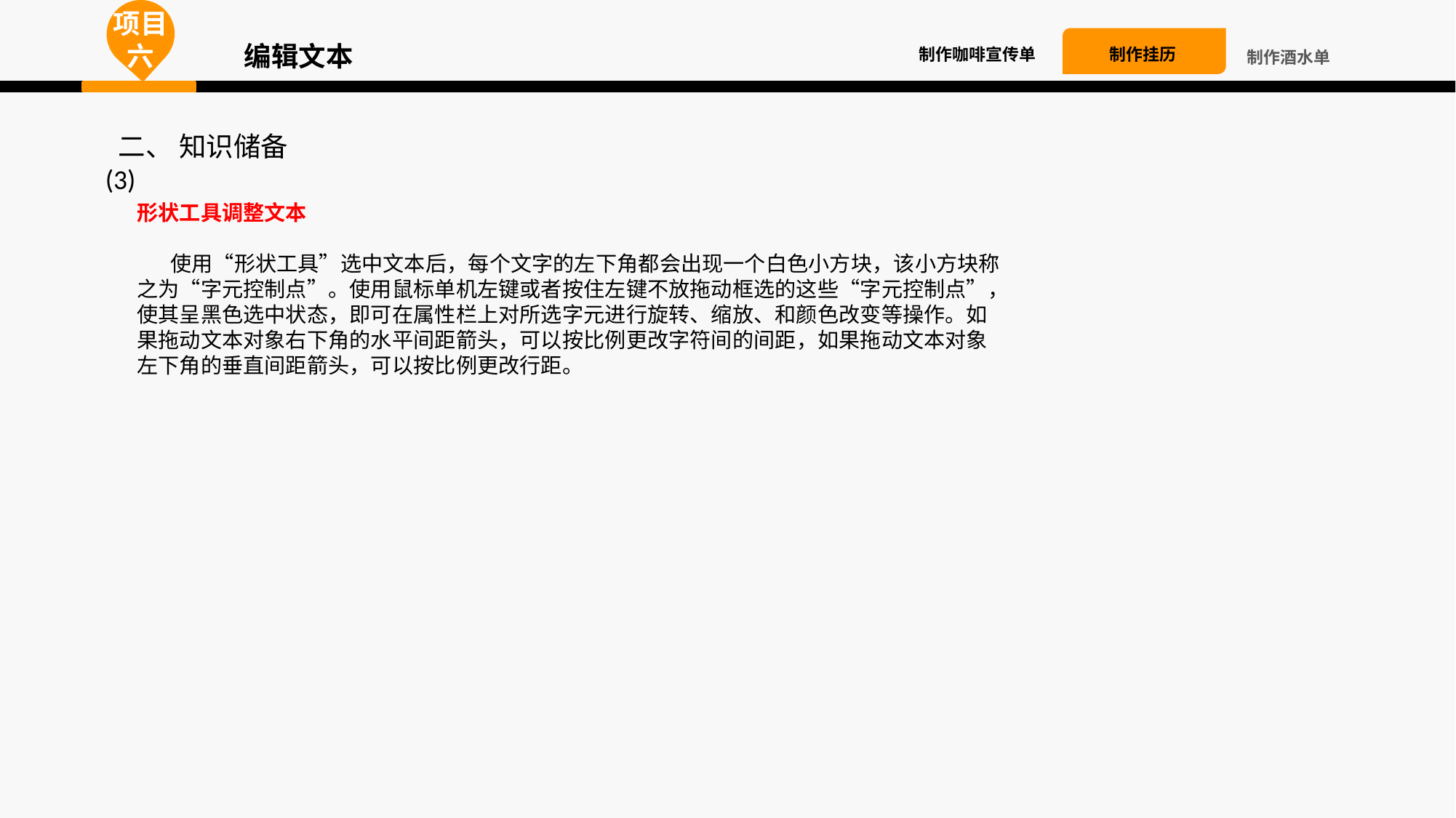

项目六

编辑文本
制作挂历
制作咖啡宣传单

制作酒水单
 二、 知识储备(3)
形状工具调整文本

      使用“形状工具”选中文本后，每个文字的左下角都会出现一个白色小方块，该小方块称之为“字元控制点”。使用鼠标单机左键或者按住左键不放拖动框选的这些“字元控制点”，使其呈黑色选中状态，即可在属性栏上对所选字元进行旋转、缩放、和颜色改变等操作。如果拖动文本对象右下角的水平间距箭头，可以按比例更改字符间的间距，如果拖动文本对象左下角的垂直间距箭头，可以按比例更改行距。